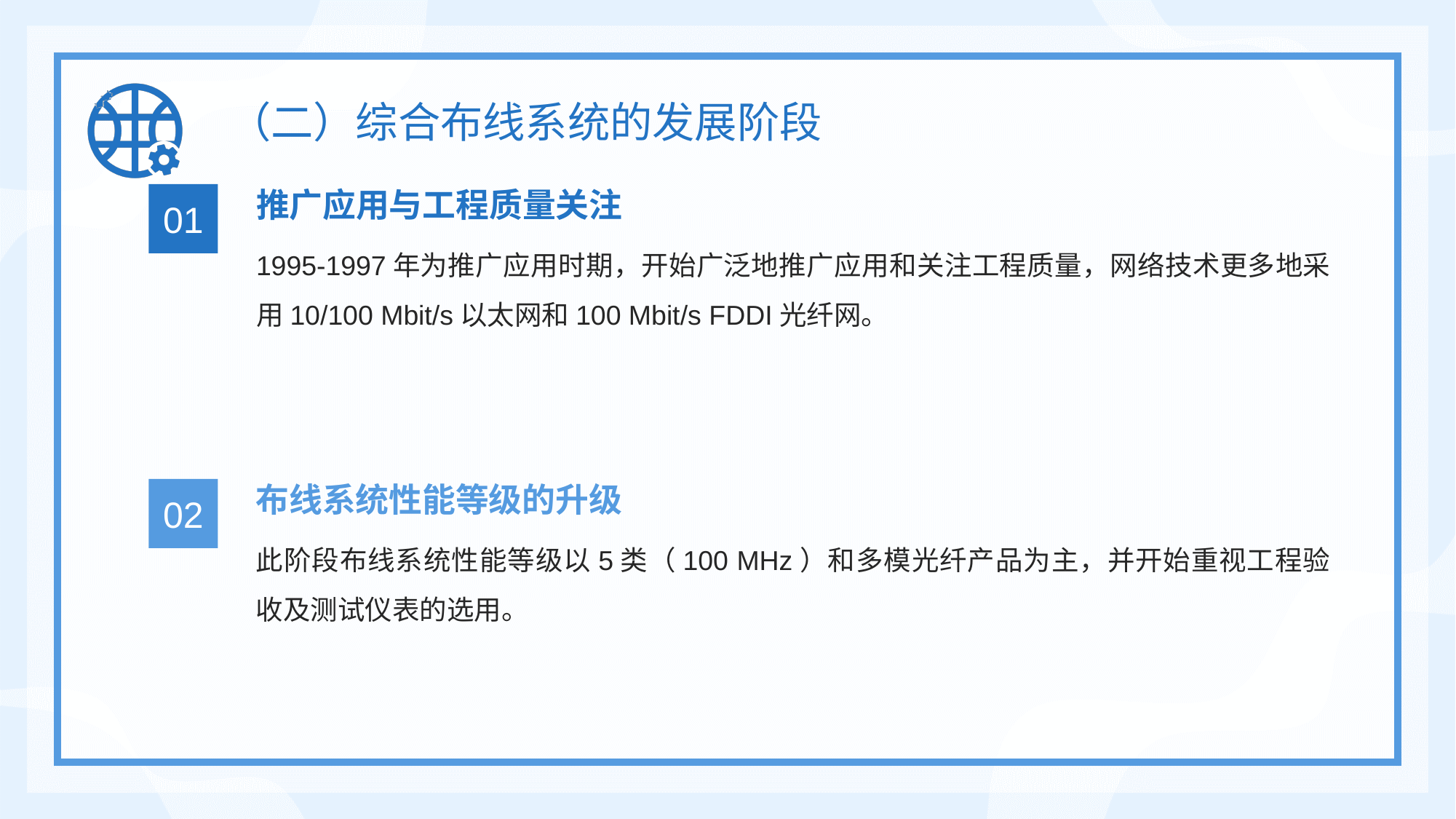

（二）综合布线系统的发展阶段
推广应用与工程质量关注
01
1995-1997年为推广应用时期，开始广泛地推广应用和关注工程质量，网络技术更多地采用10/100 Mbit/s以太网和100 Mbit/s FDDI光纤网。
布线系统性能等级的升级
02
此阶段布线系统性能等级以5类（100 MHz）和多模光纤产品为主，并开始重视工程验收及测试仪表的选用。